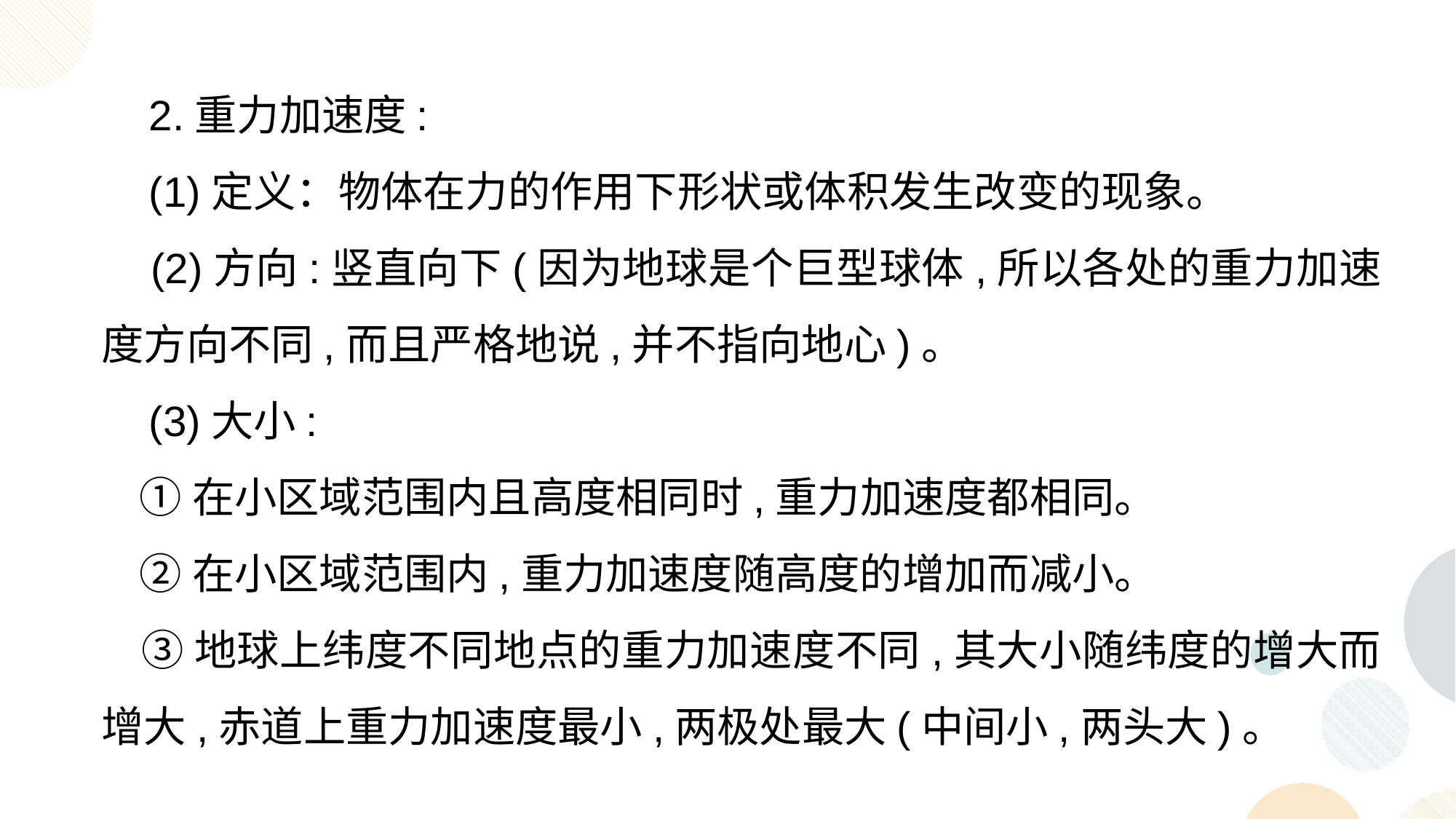

2.重力加速度:
    (1)定义：物体在力的作用下形状或体积发生改变的现象。
    (2)方向:竖直向下(因为地球是个巨型球体,所以各处的重力加速度方向不同,而且严格地说,并不指向地心)。
    (3)大小:
    ①在小区域范围内且高度相同时,重力加速度都相同。
    ②在小区域范围内,重力加速度随高度的增加而减小。
    ③地球上纬度不同地点的重力加速度不同,其大小随纬度的增大而增大,赤道上重力加速度最小,两极处最大(中间小,两头大)。